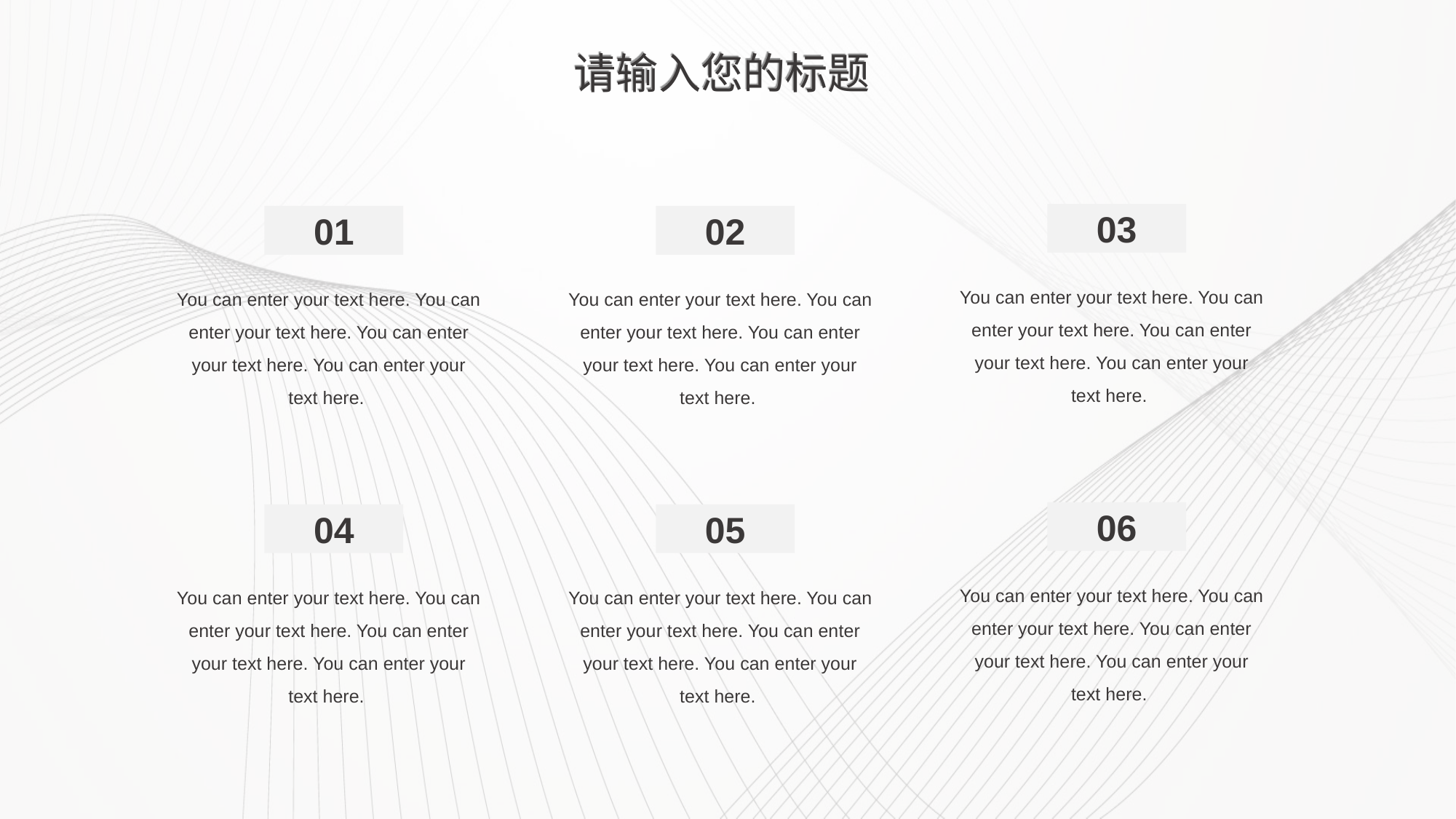

请输入您的标题
03
You can enter your text here. You can enter your text here. You can enter your text here. You can enter your text here.
01
You can enter your text here. You can enter your text here. You can enter your text here. You can enter your text here.
02
You can enter your text here. You can enter your text here. You can enter your text here. You can enter your text here.
06
You can enter your text here. You can enter your text here. You can enter your text here. You can enter your text here.
04
You can enter your text here. You can enter your text here. You can enter your text here. You can enter your text here.
05
You can enter your text here. You can enter your text here. You can enter your text here. You can enter your text here.